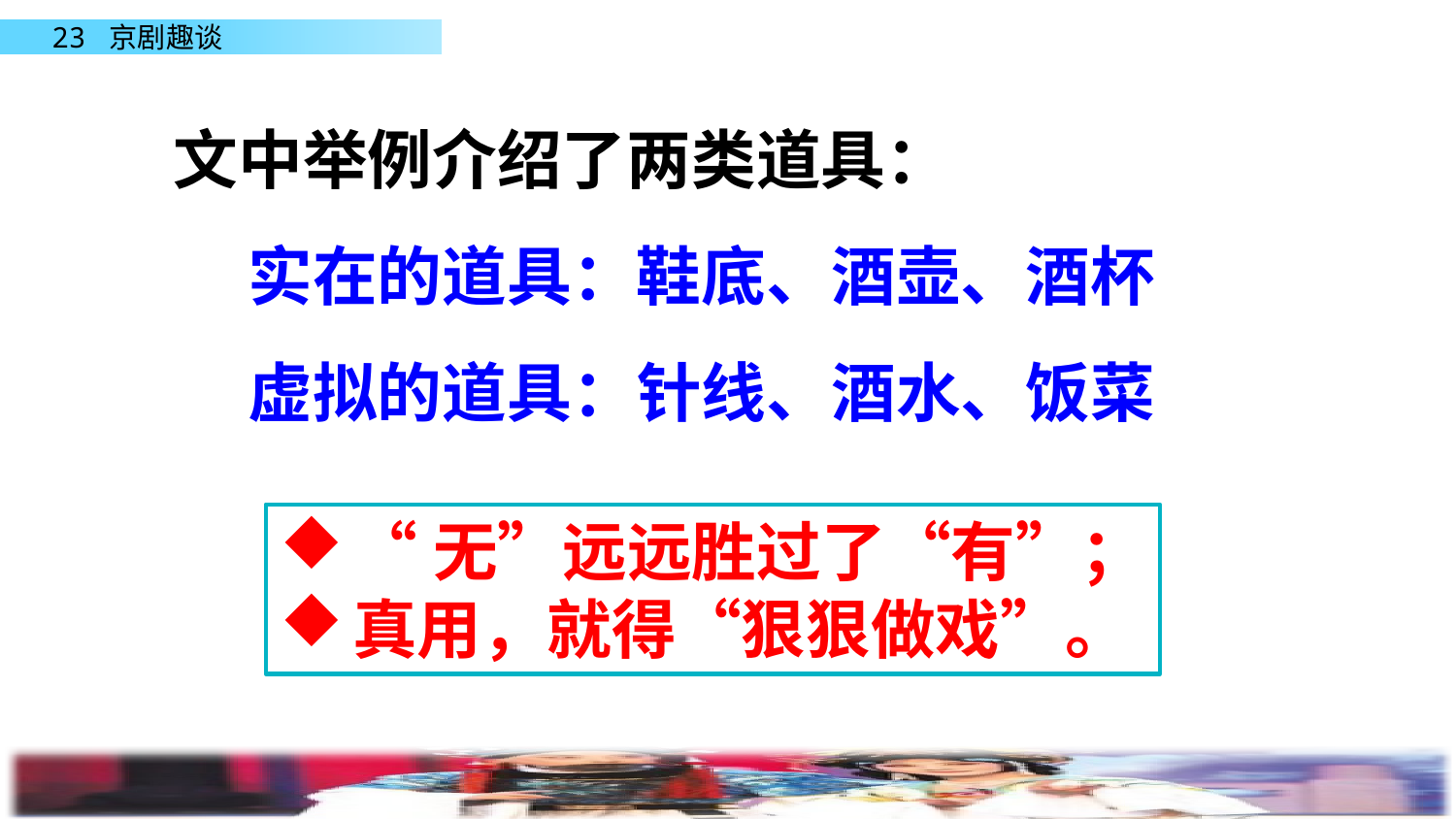

文中举例介绍了两类道具：
    实在的道具：鞋底、酒壶、酒杯
    虚拟的道具：针线、酒水、饭菜
“无”远远胜过了“有”；
真用，就得“狠狠做戏”。